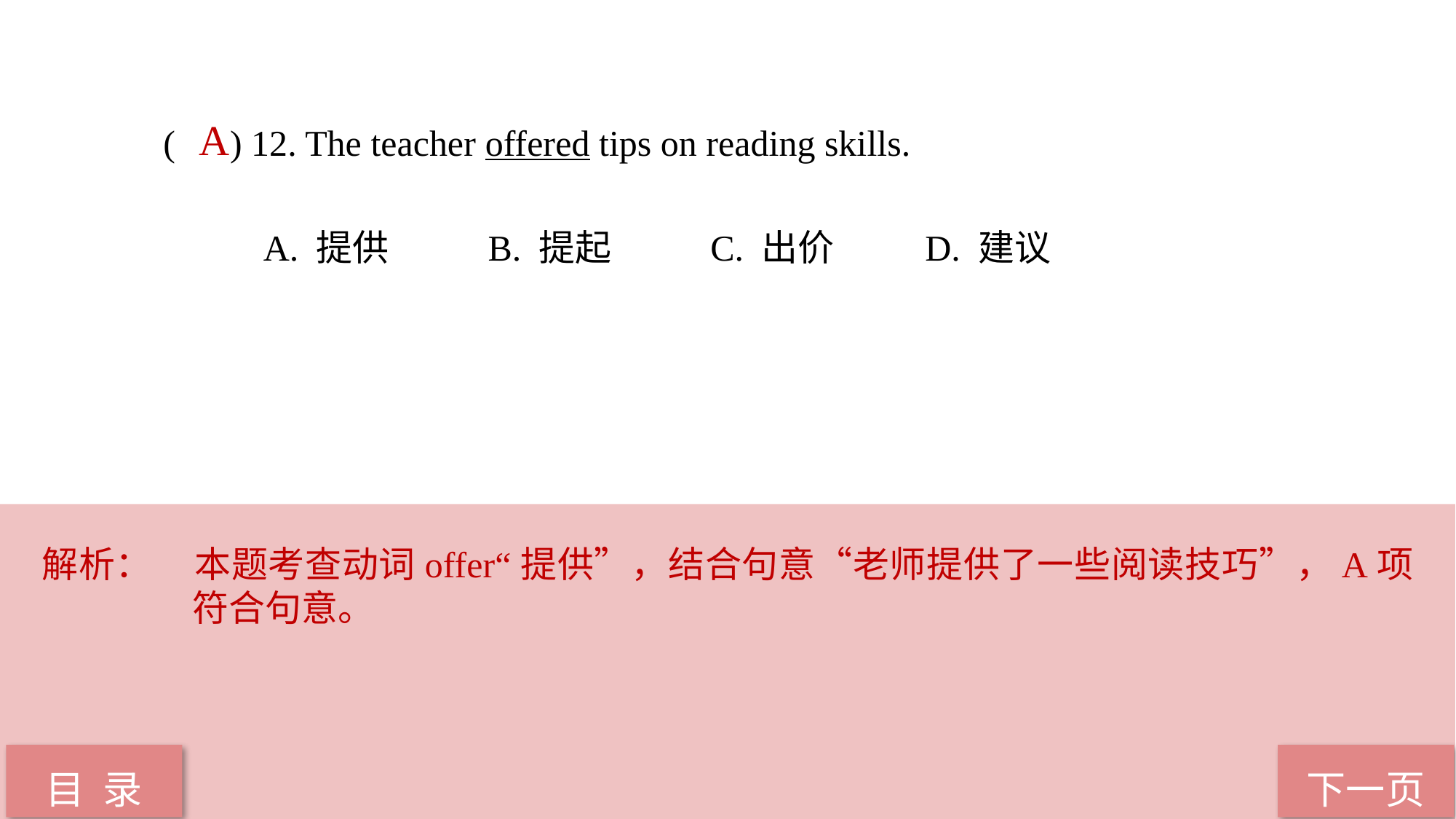

(      ) 12. The teacher offered tips on reading skills.

           A. 提供           B. 提起           C. 出价          D. 建议
A
解析：	本题考查动词offer“提供”，结合句意“老师提供了一些阅读技巧”，A项符合句意。